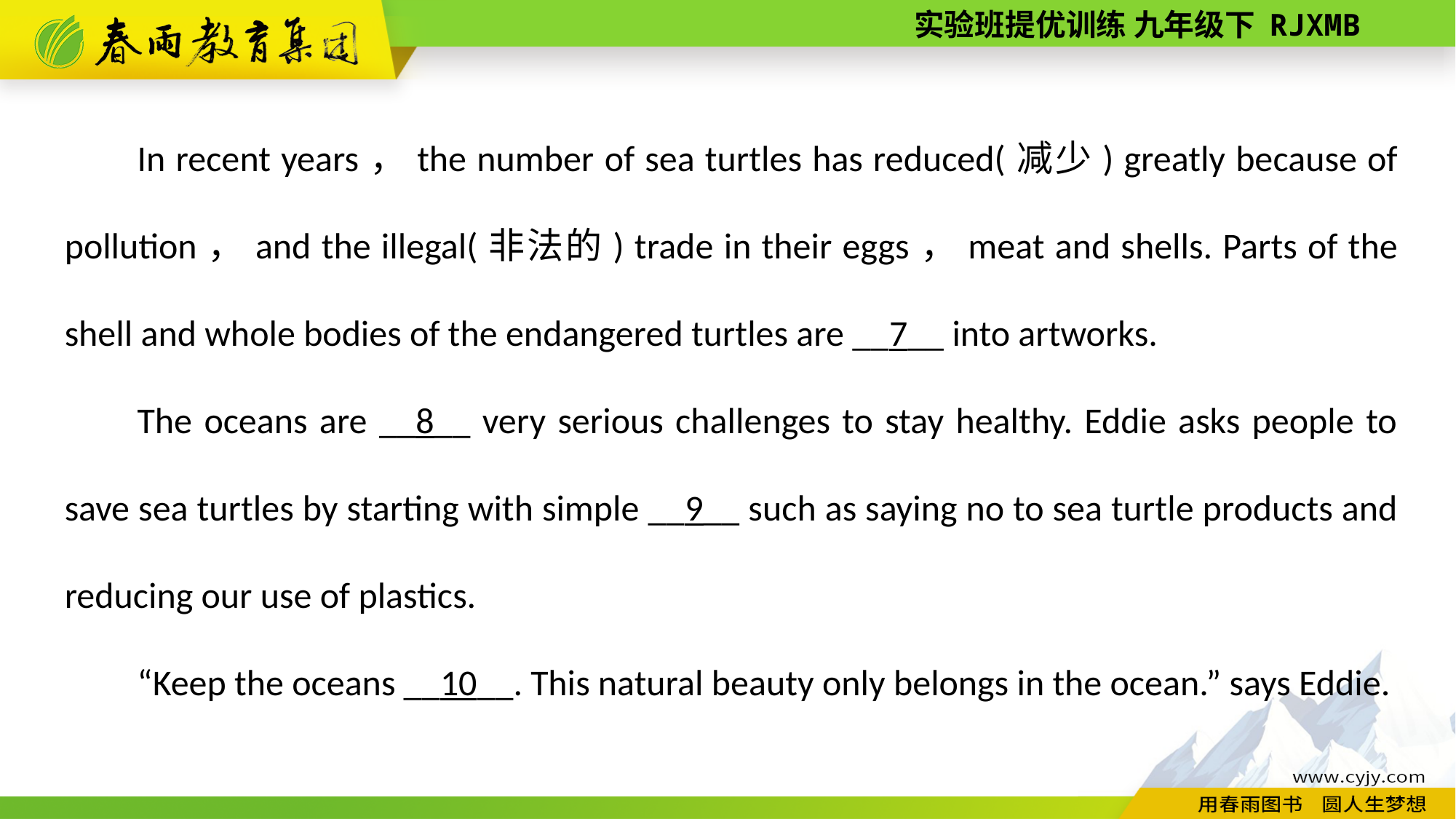

In recent years，the number of sea turtles has reduced(减少) greatly because of pollution，and the illegal(非法的) trade in their eggs，meat and shells. Parts of the shell and whole bodies of the endangered turtles are __7__ into artworks.
The oceans are __8__ very serious challenges to stay healthy. Eddie asks people to save sea turtles by starting with simple __9__ such as saying no to sea turtle products and reducing our use of plastics.
“Keep the oceans __10__. This natural beauty only belongs in the ocean.” says Eddie.